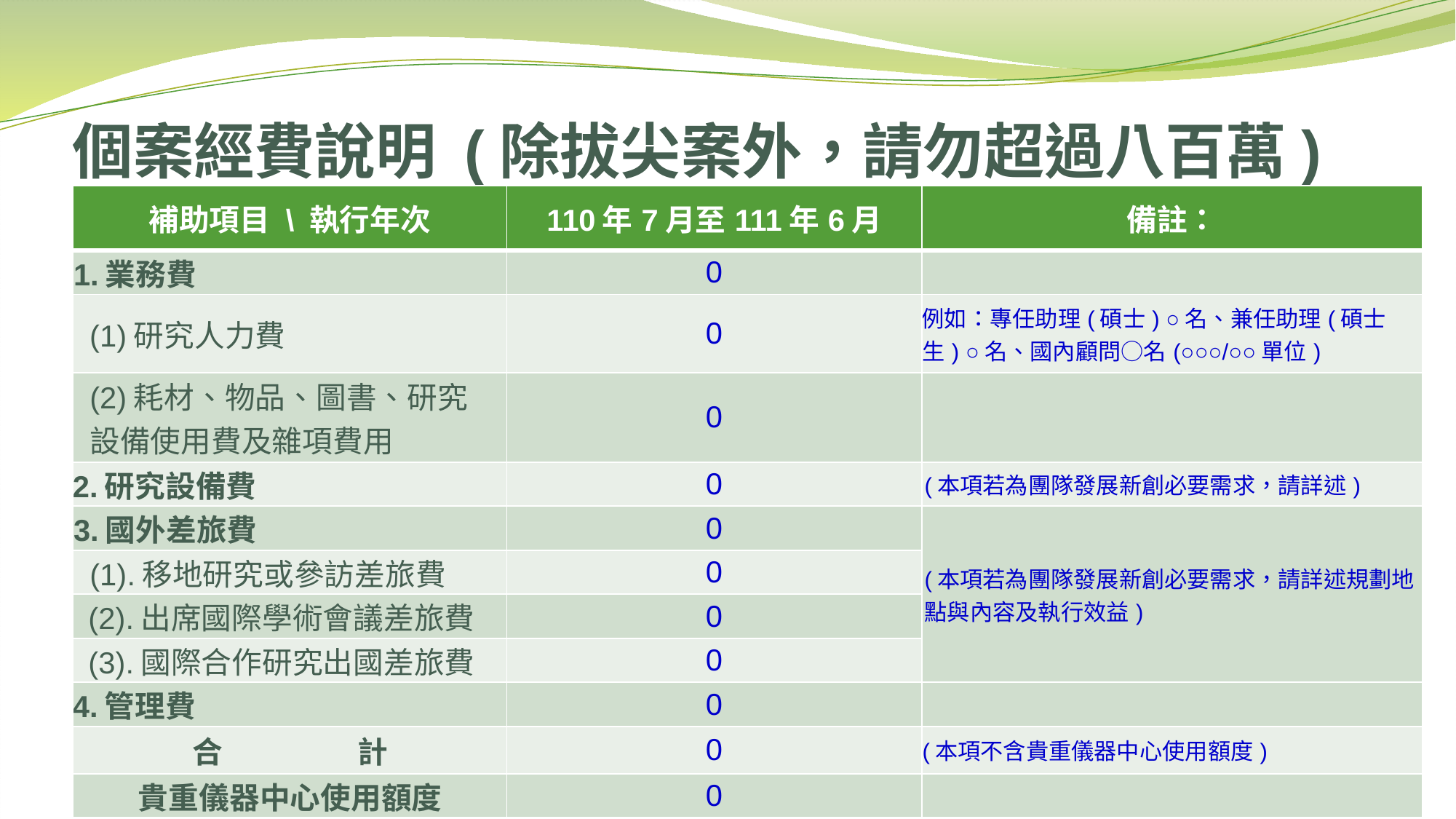

# 個案經費說明 (除拔尖案外，請勿超過八百萬)
| 補助項目 \ 執行年次 | 110年7月至111年6月 | 備註： |
| --- | --- | --- |
| 1.業務費 | 0 |  |
| (1)研究人力費 | 0 | 例如：專任助理(碩士) ○名、兼任助理(碩士生) ○名、國內顧問○名(○○○/○○單位) |
| (2)耗材、物品、圖書、研究 設備使用費及雜項費用 | 0 |  |
| 2.研究設備費 | 0 | (本項若為團隊發展新創必要需求，請詳述) |
| 3.國外差旅費 | 0 | (本項若為團隊發展新創必要需求，請詳述規劃地點與內容及執行效益) |
| (1).移地研究或參訪差旅費 | 0 |  |
| (2).出席國際學術會議差旅費 | 0 |  |
| (3).國際合作研究出國差旅費 | 0 |  |
| 4.管理費 | 0 |  |
| 合 計 | 0 | (本項不含貴重儀器中心使用額度) |
| 貴重儀器中心使用額度 | 0 |  |
此會議目標的簡要概述：
議程
預期結果